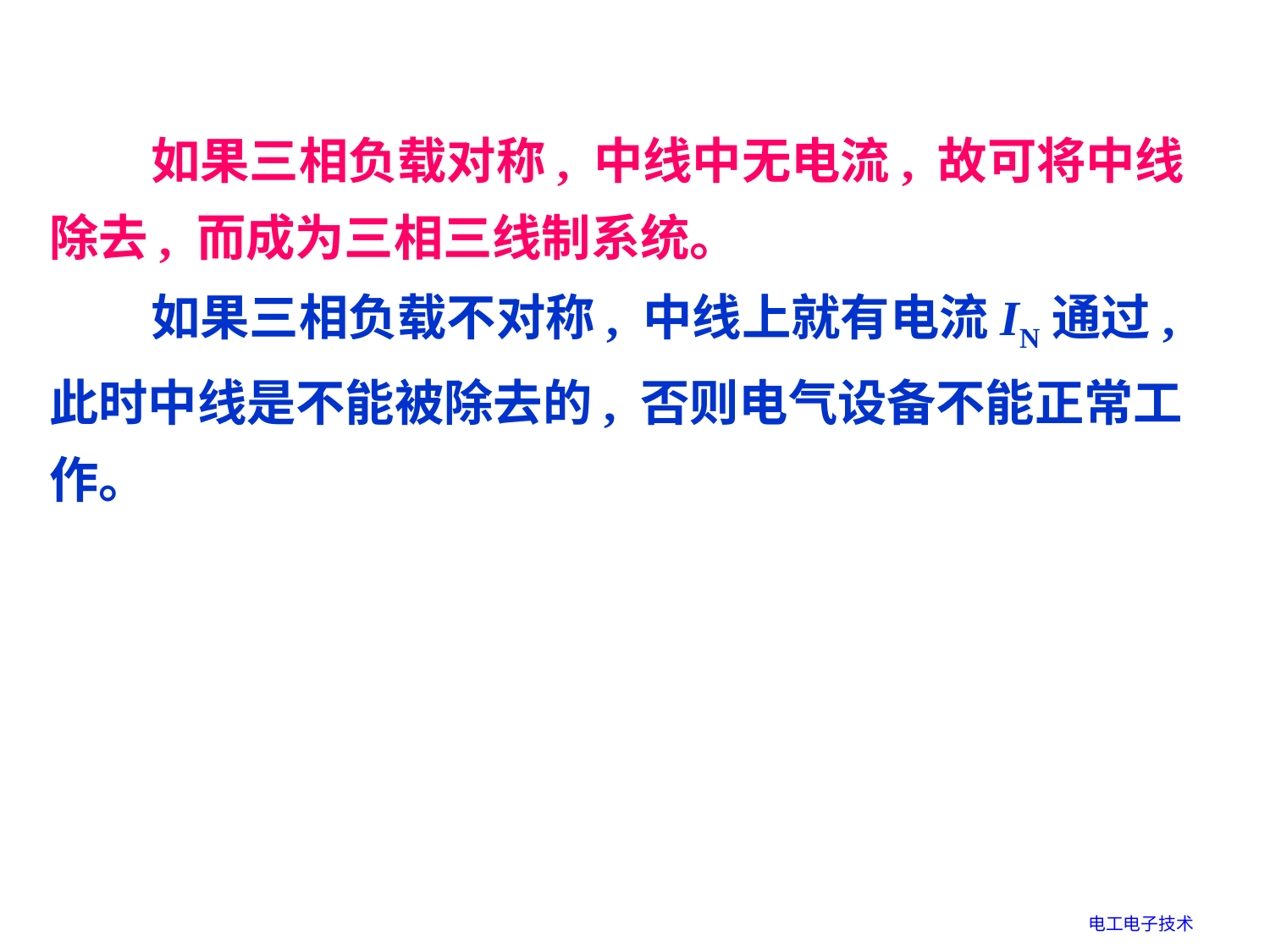

如果三相负载对称, 中线中无电流, 故可将中线除去, 而成为三相三线制系统。
        如果三相负载不对称, 中线上就有电流IN通过, 此时中线是不能被除去的, 否则电气设备不能正常工作。

电工电子技术